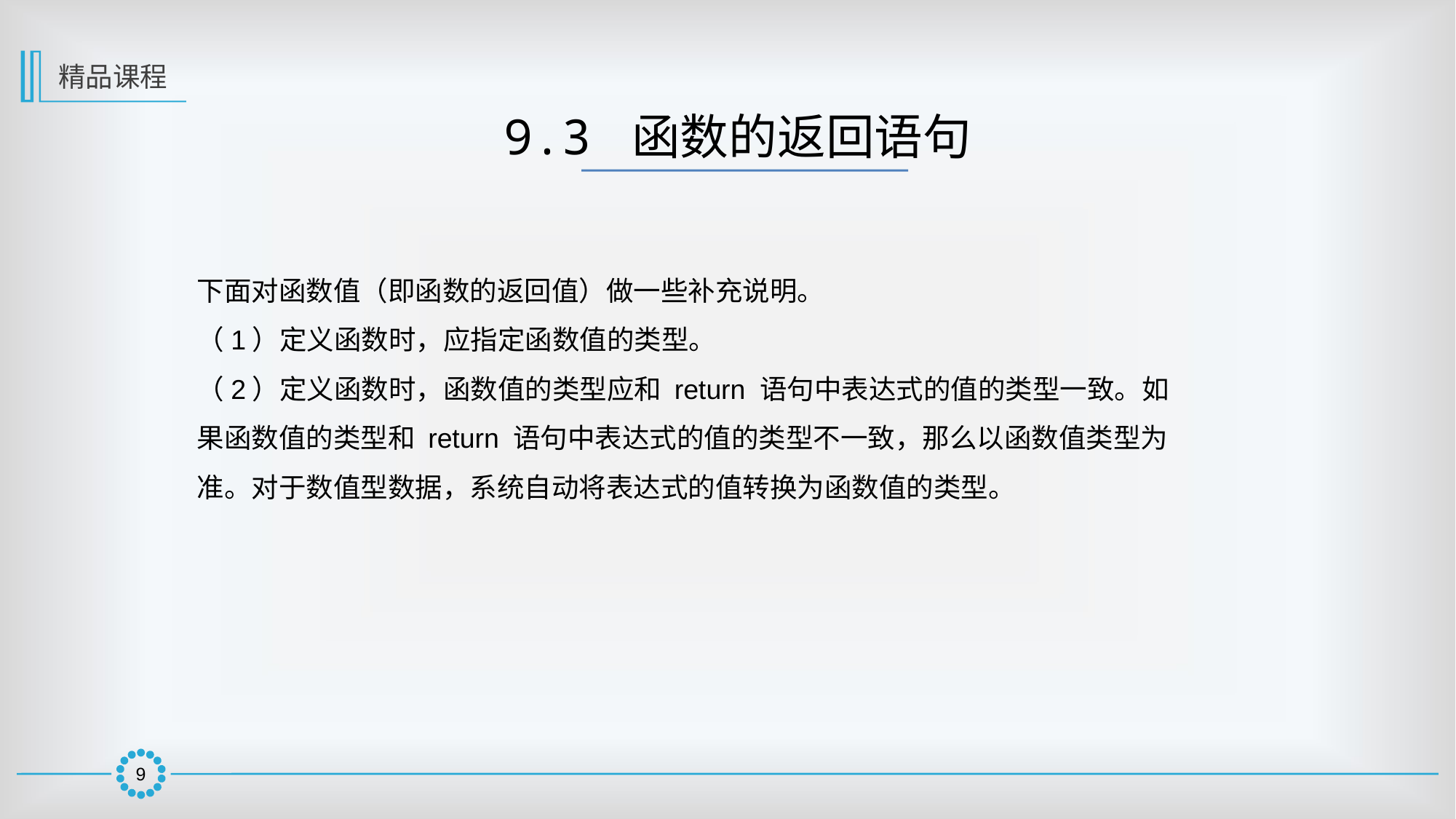

精品课程
9.3 函数的返回语句

下面对函数值（即函数的返回值）做一些补充说明。
（1）定义函数时，应指定函数值的类型。
（2）定义函数时，函数值的类型应和 return 语句中表达式的值的类型一致。如果函数值的类型和 return 语句中表达式的值的类型不一致，那么以函数值类型为准。对于数值型数据，系统自动将表达式的值转换为函数值的类型。

9